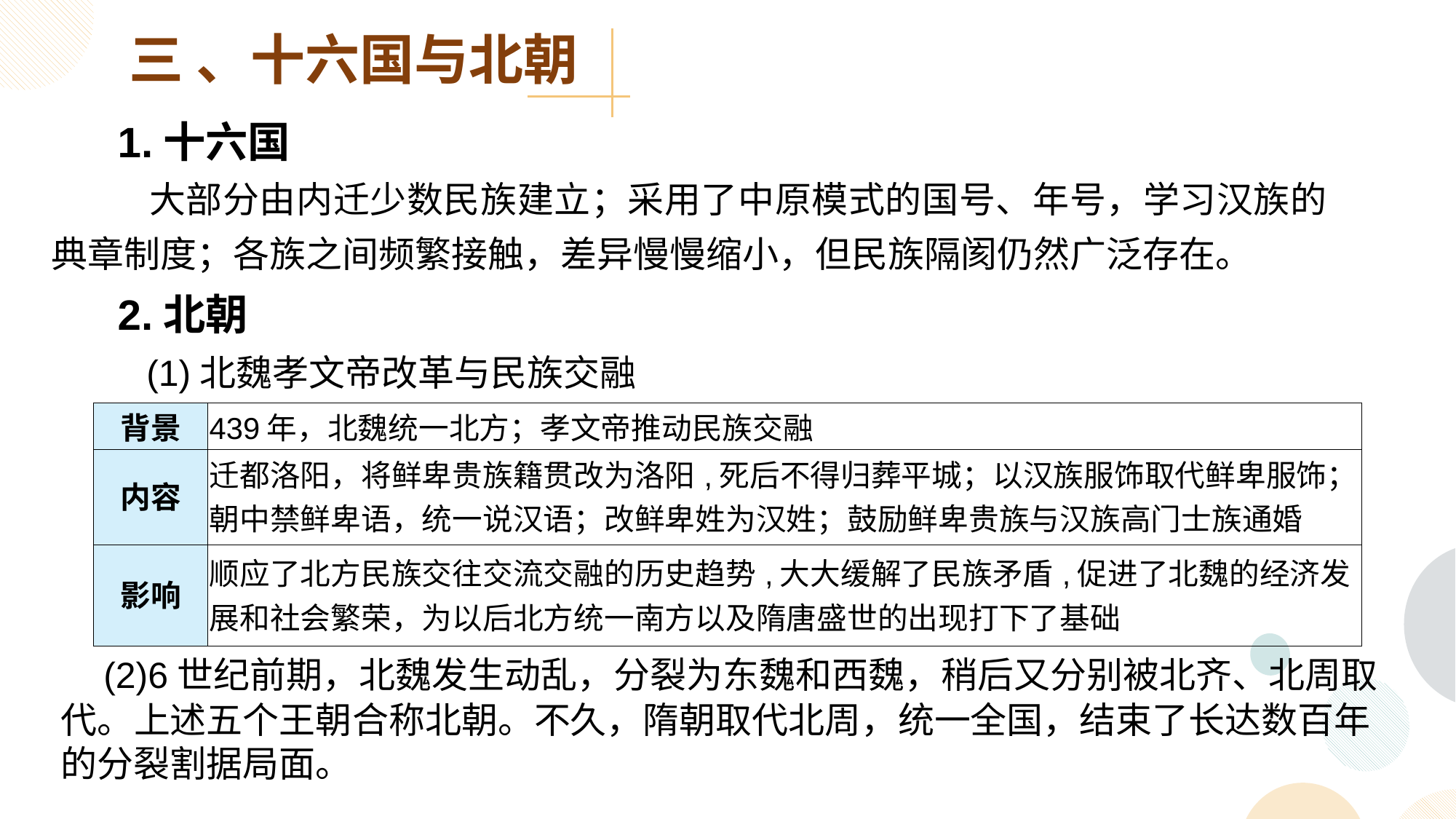

三 、十六国与北朝
 1.十六国
    大部分由内迁少数民族建立；采用了中原模式的国号、年号，学习汉族的典章制度；各族之间频繁接触，差异慢慢缩小，但民族隔阂仍然广泛存在。
 2.北朝
    (1)北魏孝文帝改革与民族交融
| 背景 | 439年，北魏统一北方；孝文帝推动民族交融 |
| --- | --- |
| 内容 | 迁都洛阳，将鲜卑贵族籍贯改为洛阳,死后不得归葬平城；以汉族服饰取代鲜卑服饰；朝中禁鲜卑语，统一说汉语；改鲜卑姓为汉姓；鼓励鲜卑贵族与汉族高门士族通婚 |
| 影响 | 顺应了北方民族交往交流交融的历史趋势,大大缓解了民族矛盾,促进了北魏的经济发展和社会繁荣，为以后北方统一南方以及隋唐盛世的出现打下了基础 |

    (2)6世纪前期，北魏发生动乱，分裂为东魏和西魏，稍后又分别被北齐、北周取代。上述五个王朝合称北朝。不久，隋朝取代北周，统一全国，结束了长达数百年的分裂割据局面。